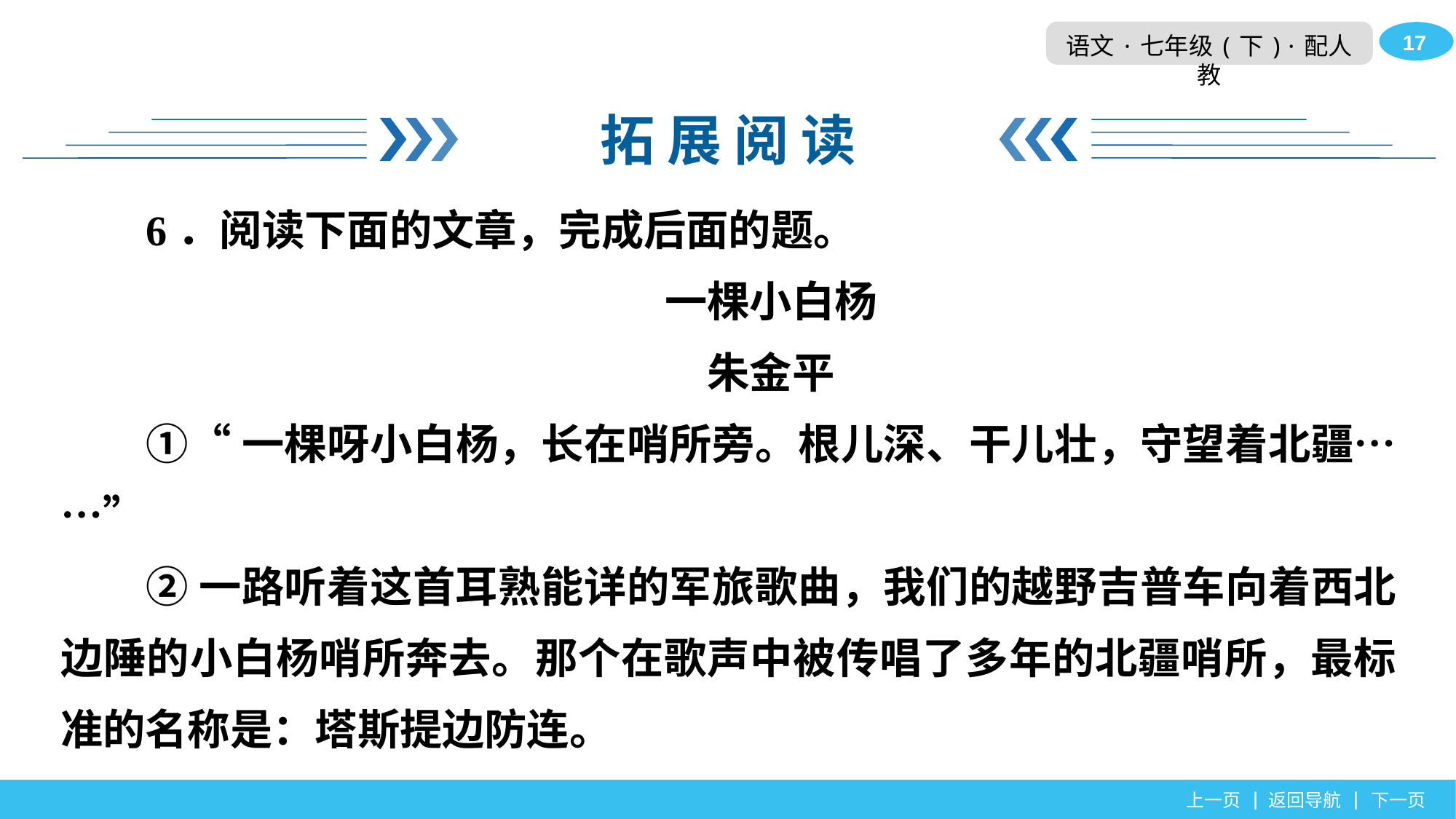

拓 展 阅 读

6．阅读下面的文章，完成后面的题。
一棵小白杨
朱金平
①“一棵呀小白杨，长在哨所旁。根儿深、干儿壮，守望着北疆……”
②一路听着这首耳熟能详的军旅歌曲，我们的越野吉普车向着西北边陲的小白杨哨所奔去。那个在歌声中被传唱了多年的北疆哨所，最标准的名称是：塔斯提边防连。